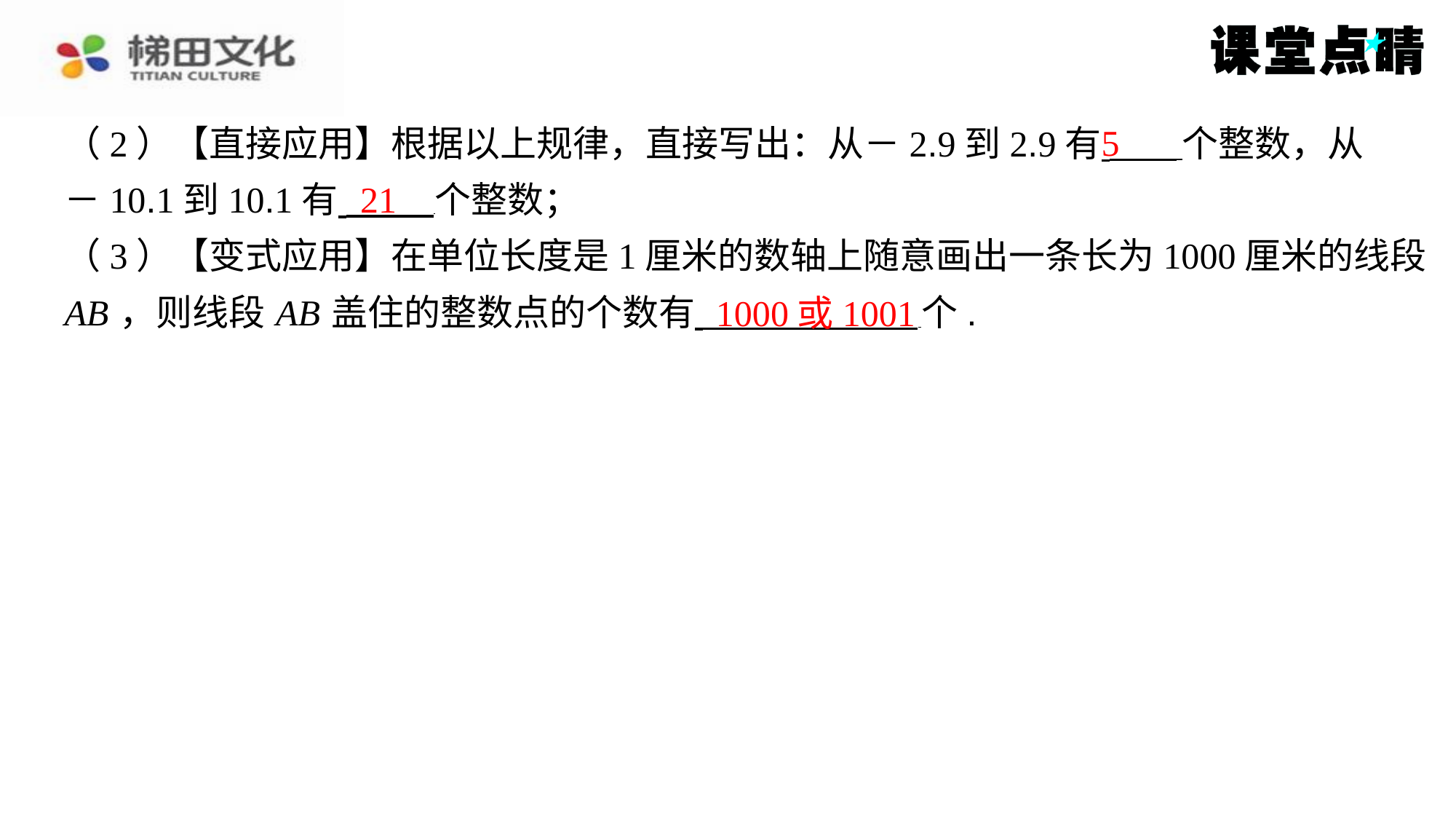

5
（2）【直接应用】根据以上规律，直接写出：从－2.9到2.9有            个整数，从
－10.1到10.1有               个整数；
（3）【变式应用】在单位长度是1厘米的数轴上随意画出一条长为1000厘米的线段
AB ，则线段 AB 盖住的整数点的个数有                                  个.
21
1000或1001